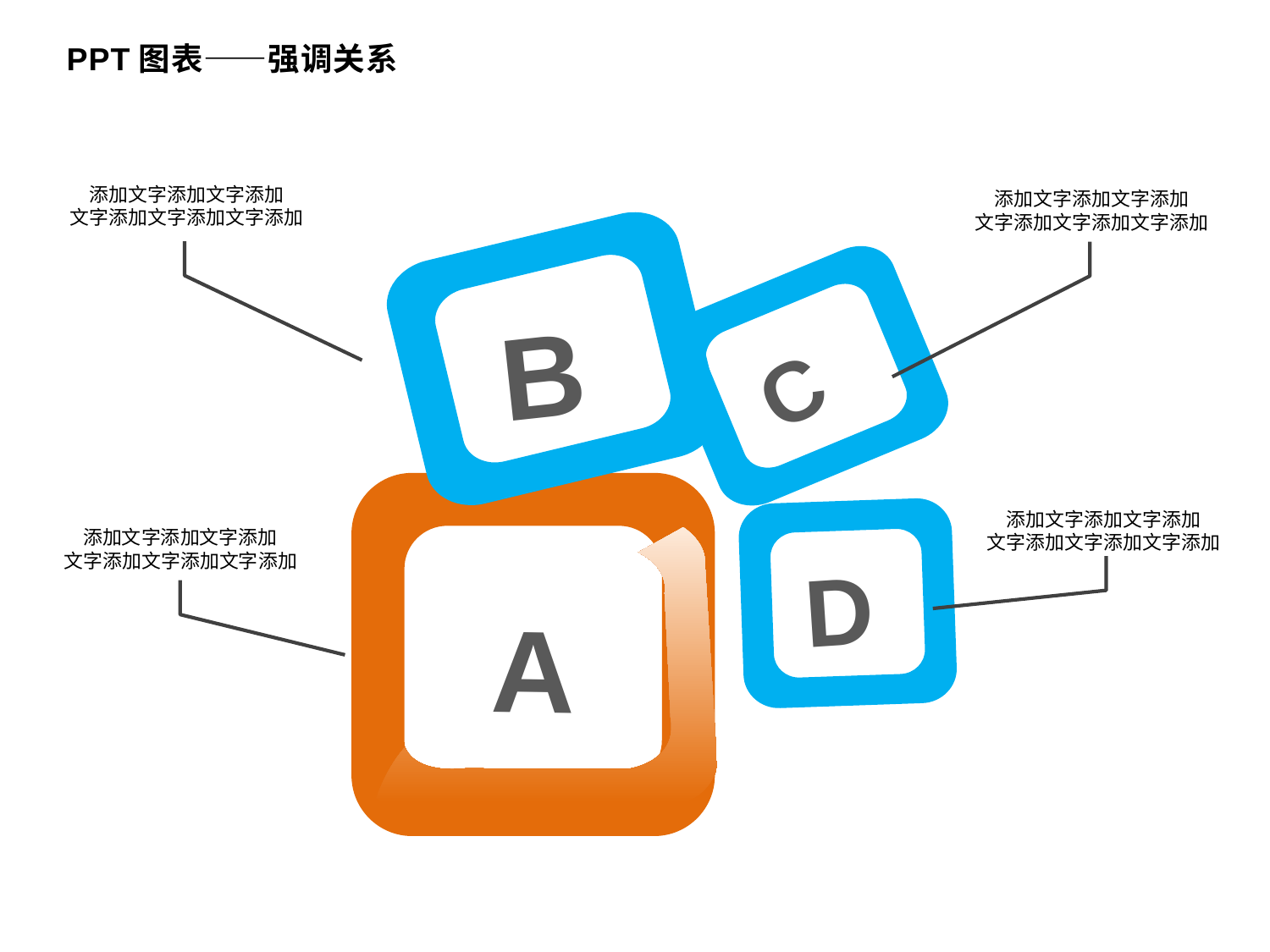

PPT图表——强调关系
添加文字添加文字添加
文字添加文字添加文字添加
添加文字添加文字添加
文字添加文字添加文字添加

B
C

添加文字添加文字添加
文字添加文字添加文字添加
添加文字添加文字添加
文字添加文字添加文字添加
D

A
锐得PPT炫彩立体图表
 www.ruideppt.net